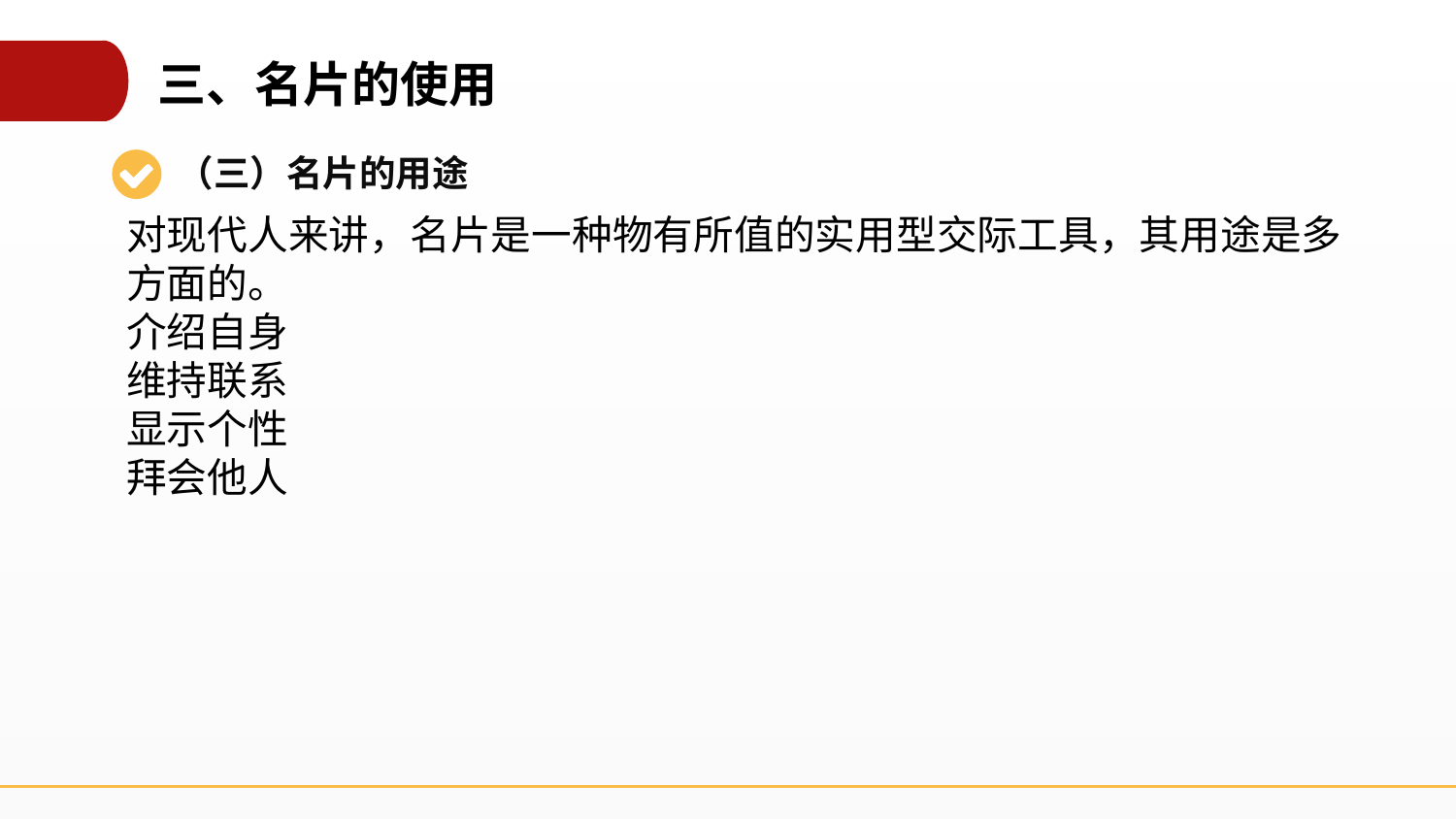

三、名片的使用

（三）名片的用途
对现代人来讲，名片是一种物有所值的实用型交际工具，其用途是多方面的。
介绍自身
维持联系
显示个性
拜会他人